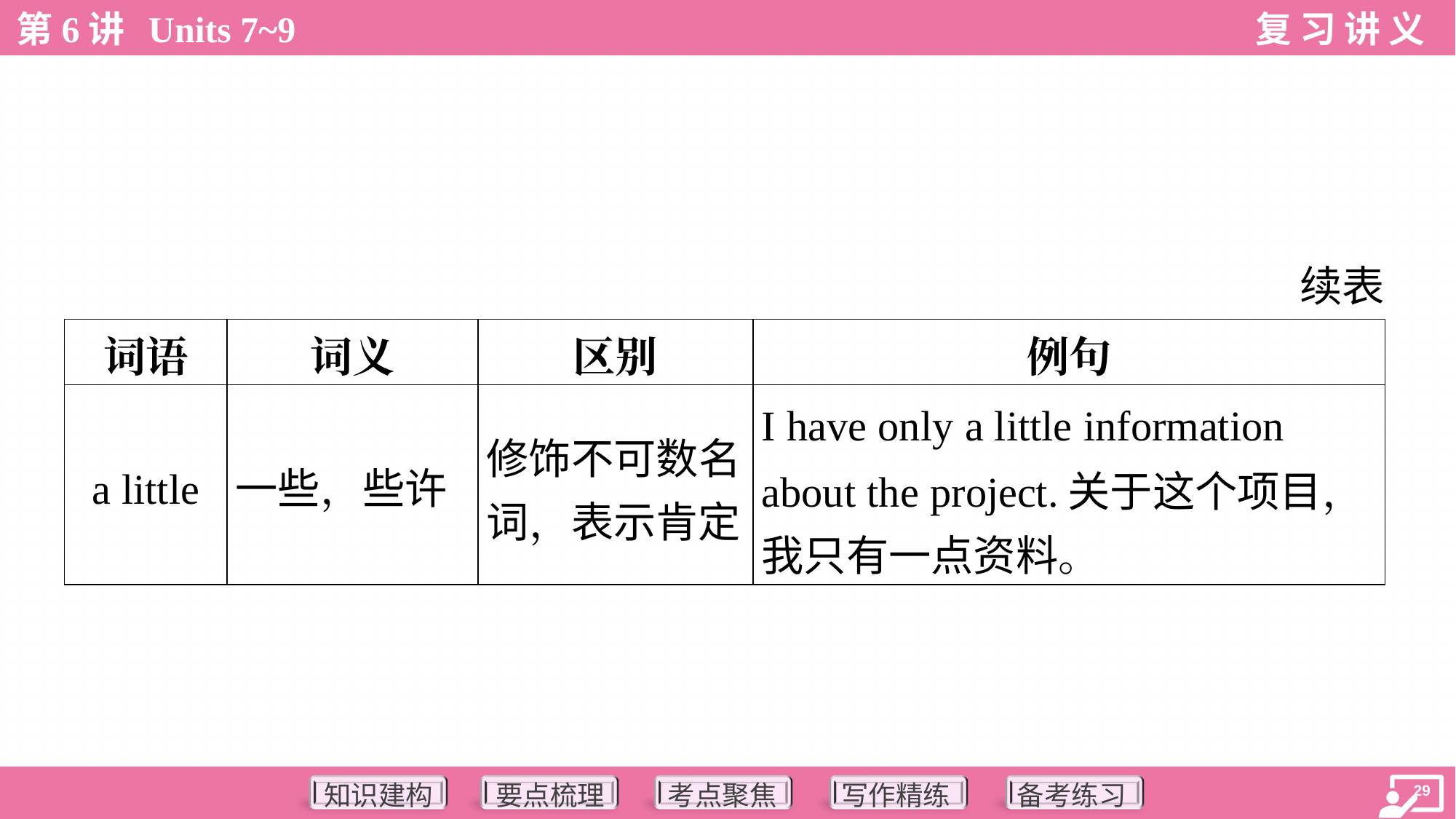

续表
| 词语 | 词义 | 区别 | 例句 |
| --- | --- | --- | --- |
| a little | 一些，些许 | 修饰不可数名 词，表示肯定 | I have only a little information about the project.关于这个项目， 我只有一点资料。 |